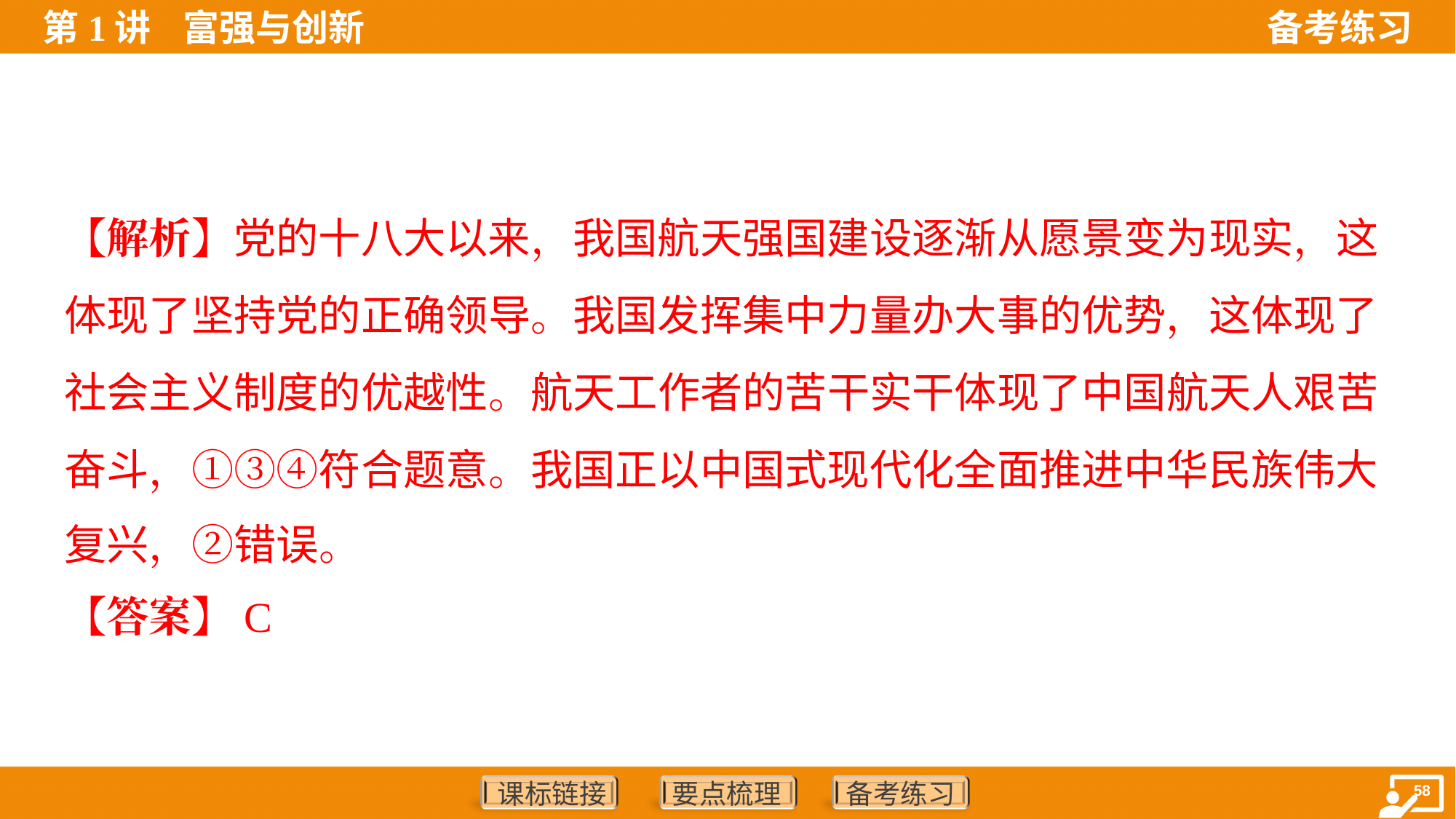

【解析】党的十八大以来，我国航天强国建设逐渐从愿景变为现实，这
体现了坚持党的正确领导。我国发挥集中力量办大事的优势，这体现了
社会主义制度的优越性。航天工作者的苦干实干体现了中国航天人艰苦
奋斗，①③④符合题意。我国正以中国式现代化全面推进中华民族伟大
复兴，②错误。
【答案】C